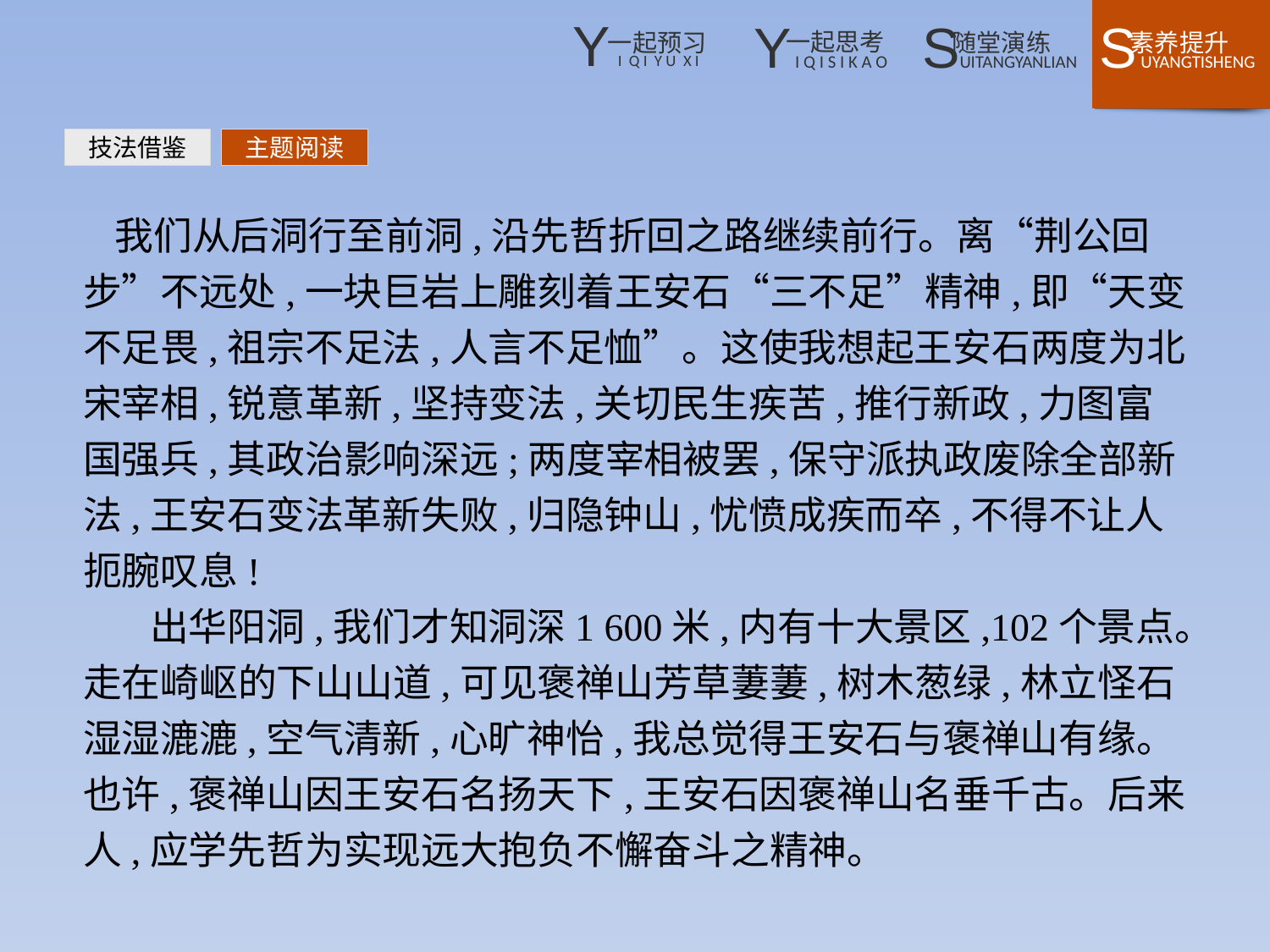

技法借鉴
主题阅读
我们从后洞行至前洞,沿先哲折回之路继续前行。离“荆公回步”不远处,一块巨岩上雕刻着王安石“三不足”精神,即“天变不足畏,祖宗不足法,人言不足恤”。这使我想起王安石两度为北宋宰相,锐意革新,坚持变法,关切民生疾苦,推行新政,力图富国强兵,其政治影响深远;两度宰相被罢,保守派执政废除全部新法,王安石变法革新失败,归隐钟山,忧愤成疾而卒,不得不让人扼腕叹息!
   出华阳洞,我们才知洞深1 600米,内有十大景区,102个景点。走在崎岖的下山山道,可见褒禅山芳草萋萋,树木葱绿,林立怪石湿湿漉漉,空气清新,心旷神怡,我总觉得王安石与褒禅山有缘。也许,褒禅山因王安石名扬天下,王安石因褒禅山名垂千古。后来人,应学先哲为实现远大抱负不懈奋斗之精神。